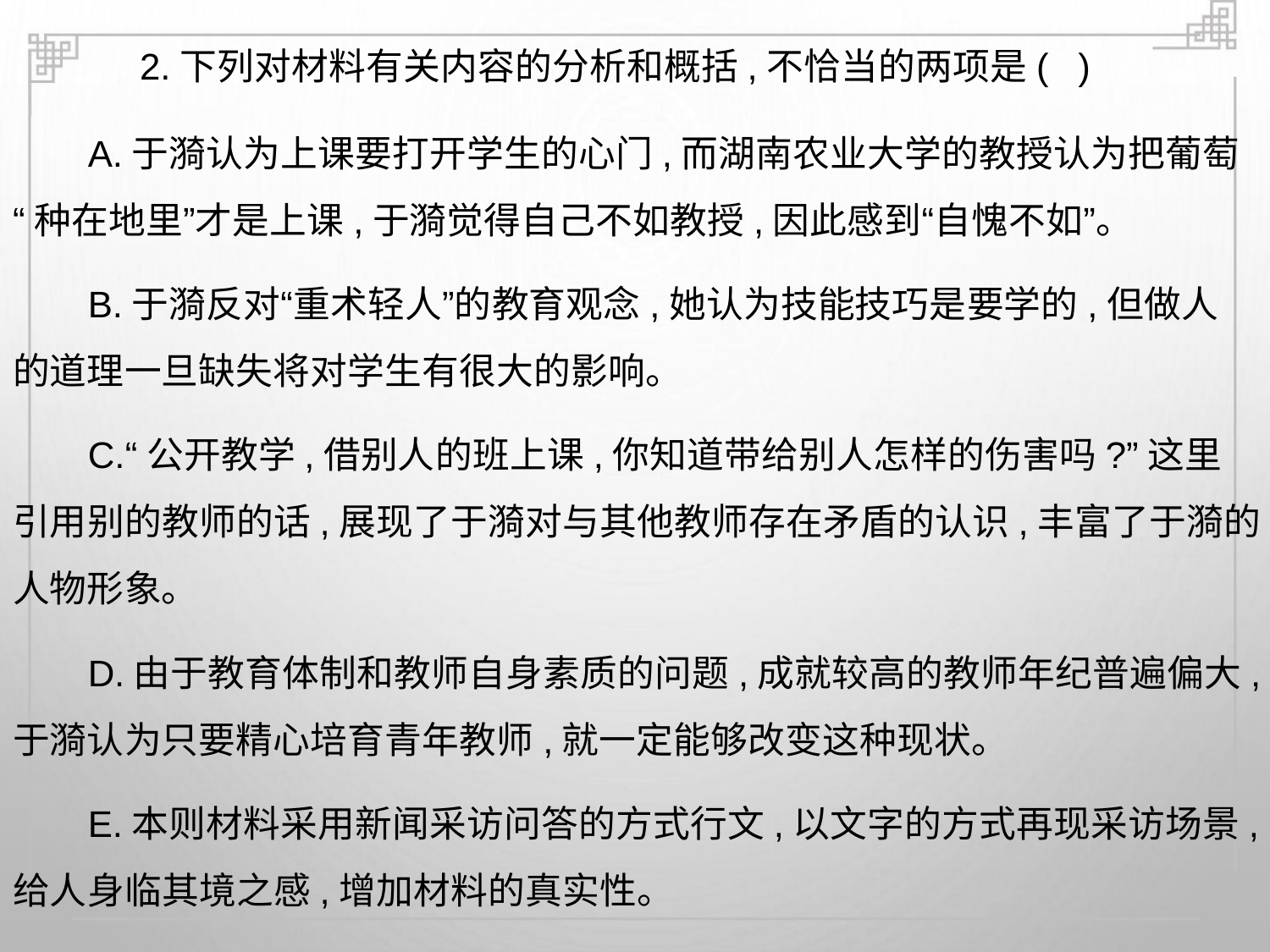

2.下列对材料有关内容的分析和概括,不恰当的两项是( )
A.于漪认为上课要打开学生的心门,而湖南农业大学的教授认为把葡萄
“种在地里”才是上课,于漪觉得自己不如教授,因此感到“自愧不如”。
B.于漪反对“重术轻人”的教育观念,她认为技能技巧是要学的,但做人
的道理一旦缺失将对学生有很大的影响。
C.“公开教学,借别人的班上课,你知道带给别人怎样的伤害吗?”这里
引用别的教师的话,展现了于漪对与其他教师存在矛盾的认识,丰富了于漪的
人物形象。
D.由于教育体制和教师自身素质的问题,成就较高的教师年纪普遍偏大,
于漪认为只要精心培育青年教师,就一定能够改变这种现状。
E.本则材料采用新闻采访问答的方式行文,以文字的方式再现采访场景,
给人身临其境之感,增加材料的真实性。